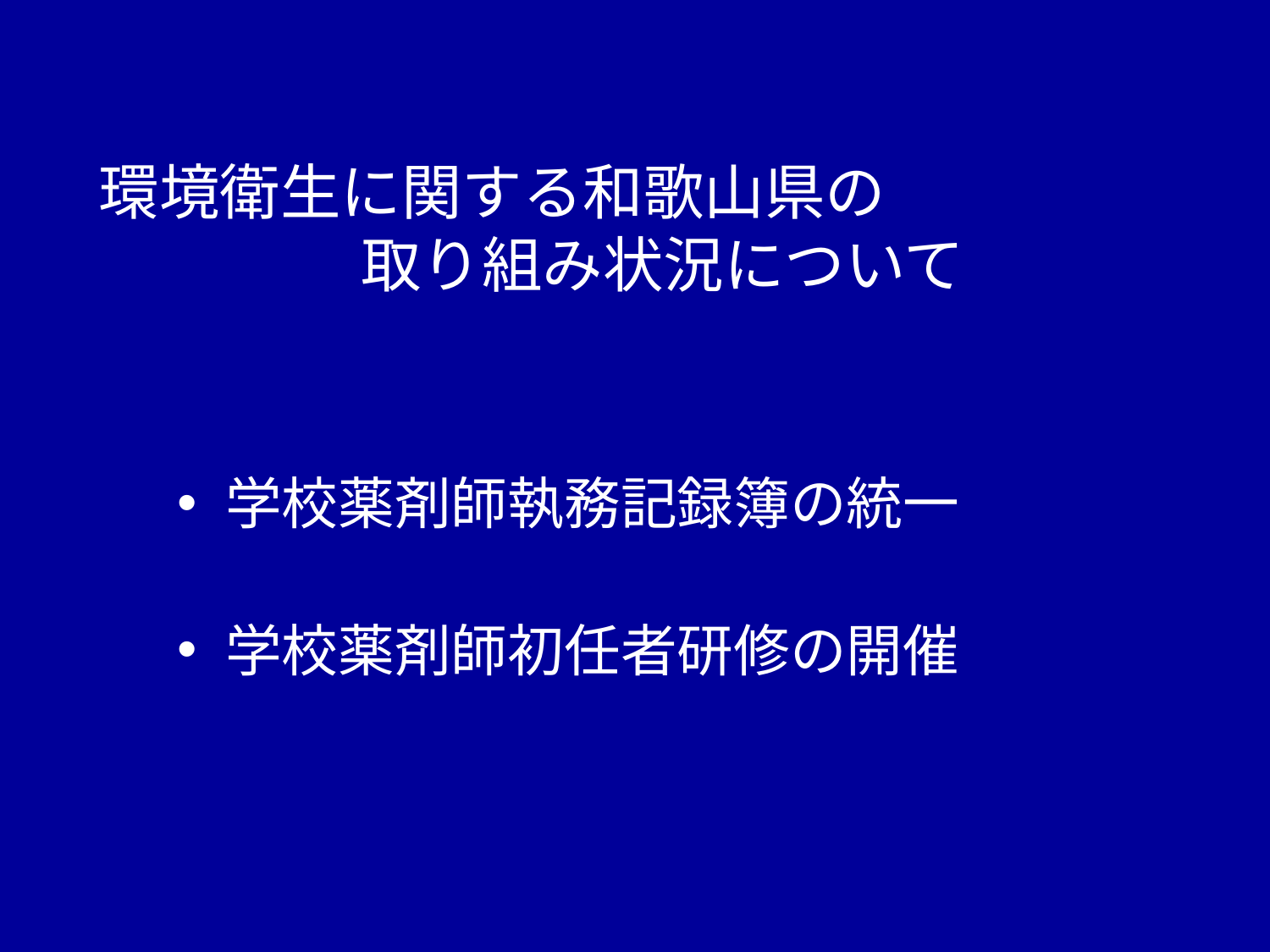

# 環境衛生に関する和歌山県の 　　　　　　取り組み状況について
学校薬剤師執務記録簿の統一
学校薬剤師初任者研修の開催